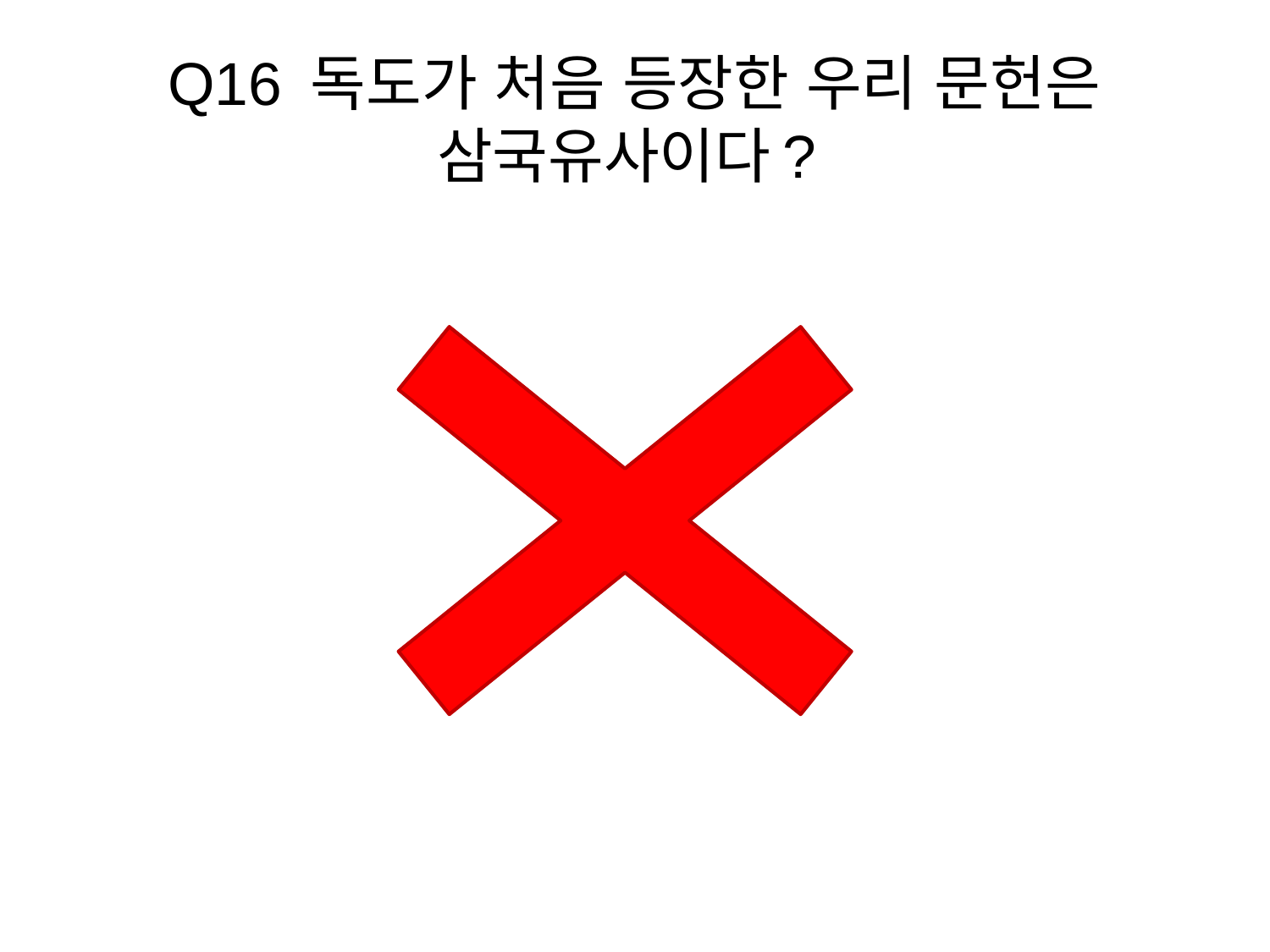

# Q16 독도가 처음 등장한 우리 문헌은 삼국유사이다?